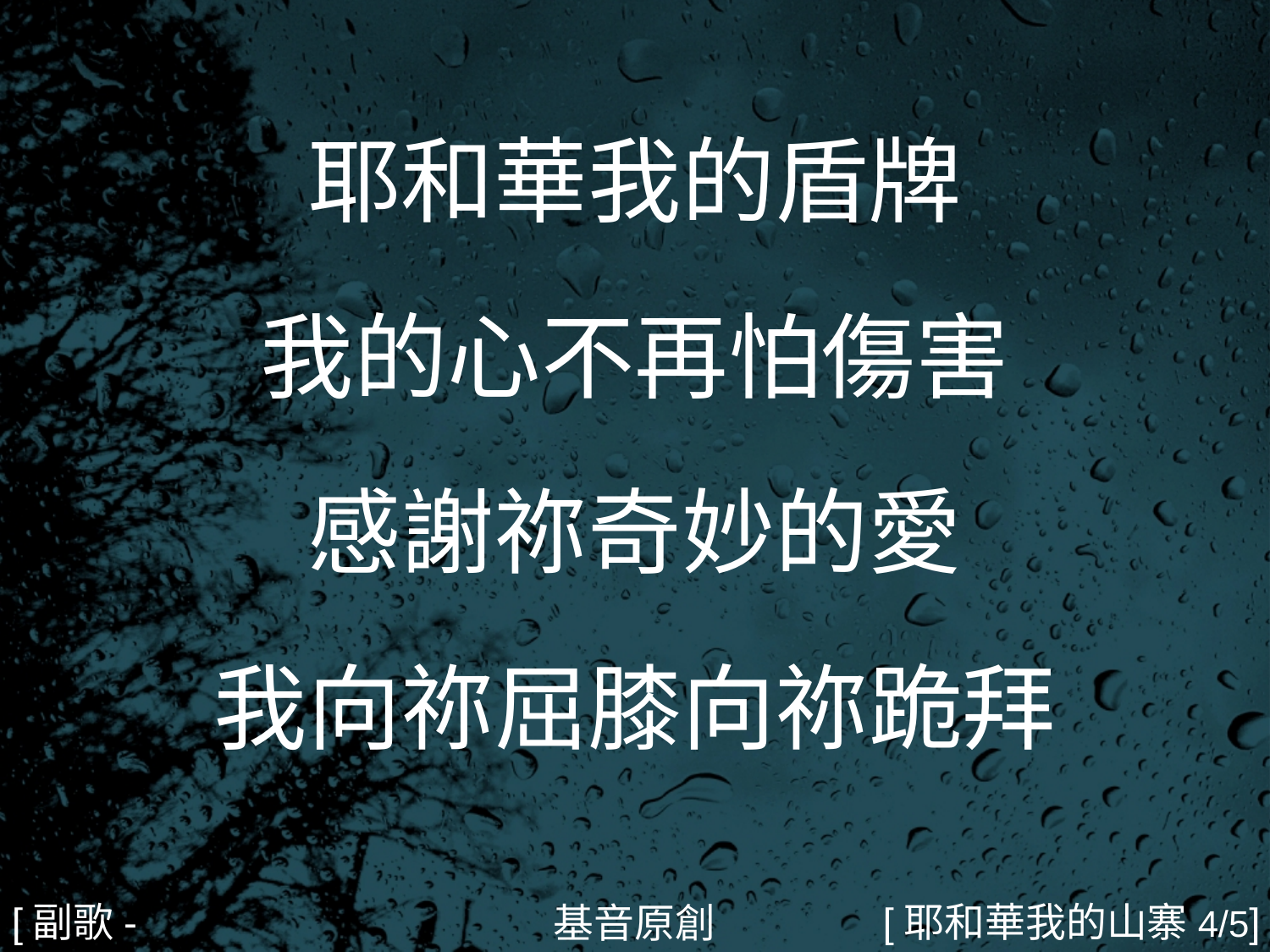

耶和華我的盾牌

我的心不再怕傷害

感謝祢奇妙的愛

我向祢屈膝向祢跪拜
#

[副歌-2]
[耶和華我的山寨4/5]
基音原創